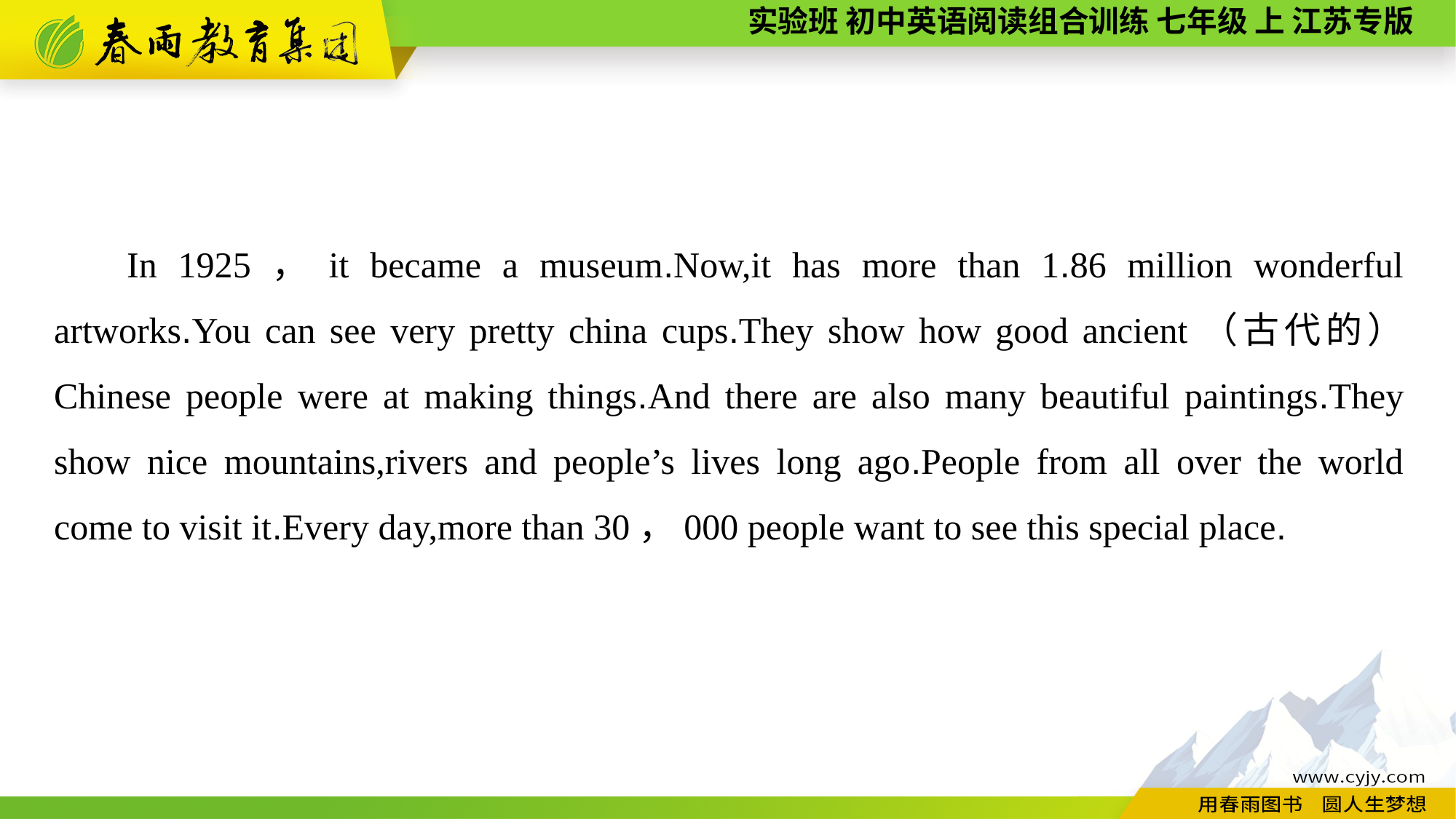

In 1925，it became a museum.Now,it has more than 1.86 million wonderful artworks.You can see very pretty china cups.They show how good ancient（古代的） Chinese people were at making things.And there are also many beautiful paintings.They show nice mountains,rivers and people’s lives long ago.People from all over the world come to visit it.Every day,more than 30，000 people want to see this special place.